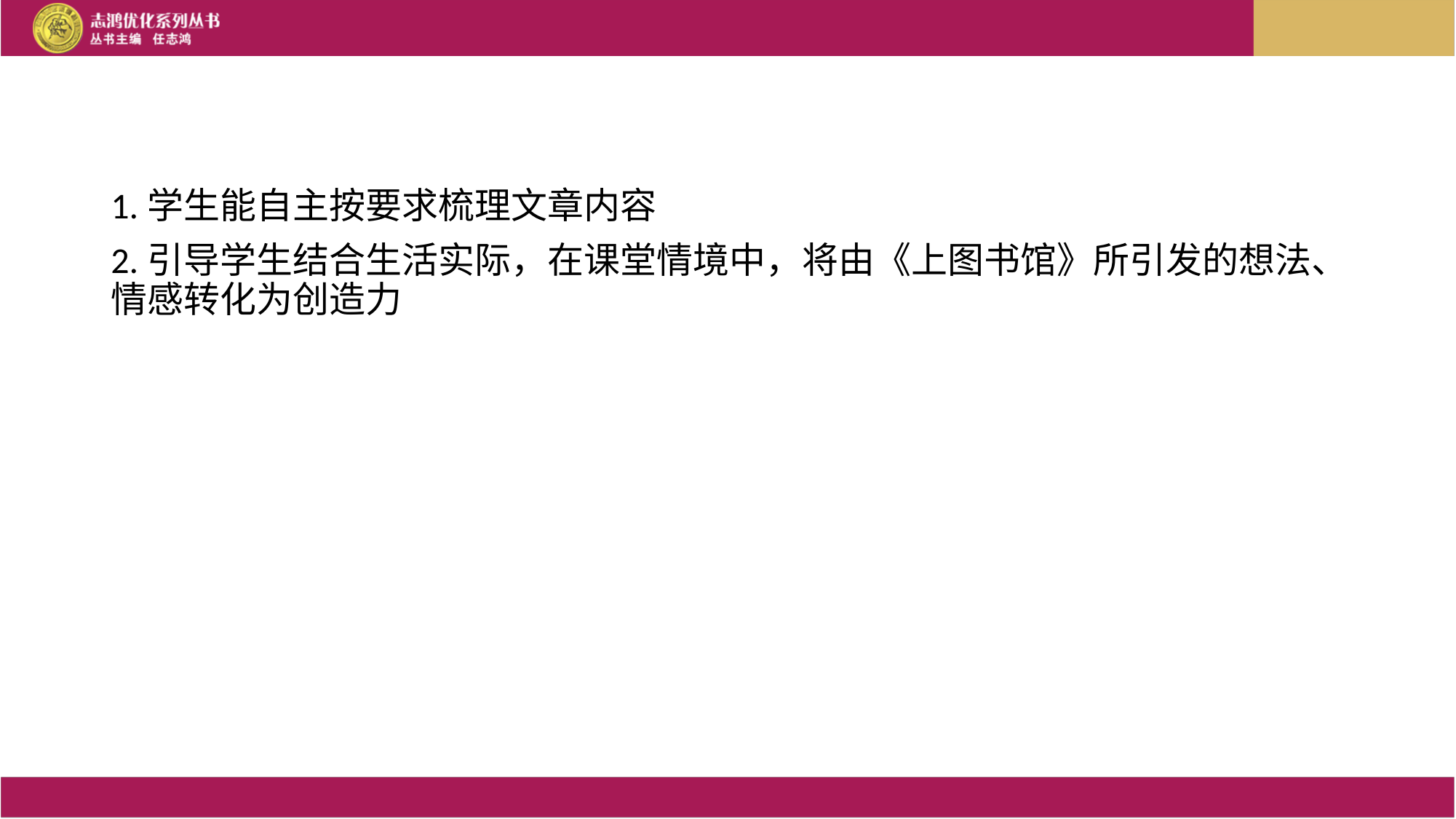

1.学生能自主按要求梳理文章内容
2.引导学生结合生活实际，在课堂情境中，将由《上图书馆》所引发的想法、情感转化为创造力